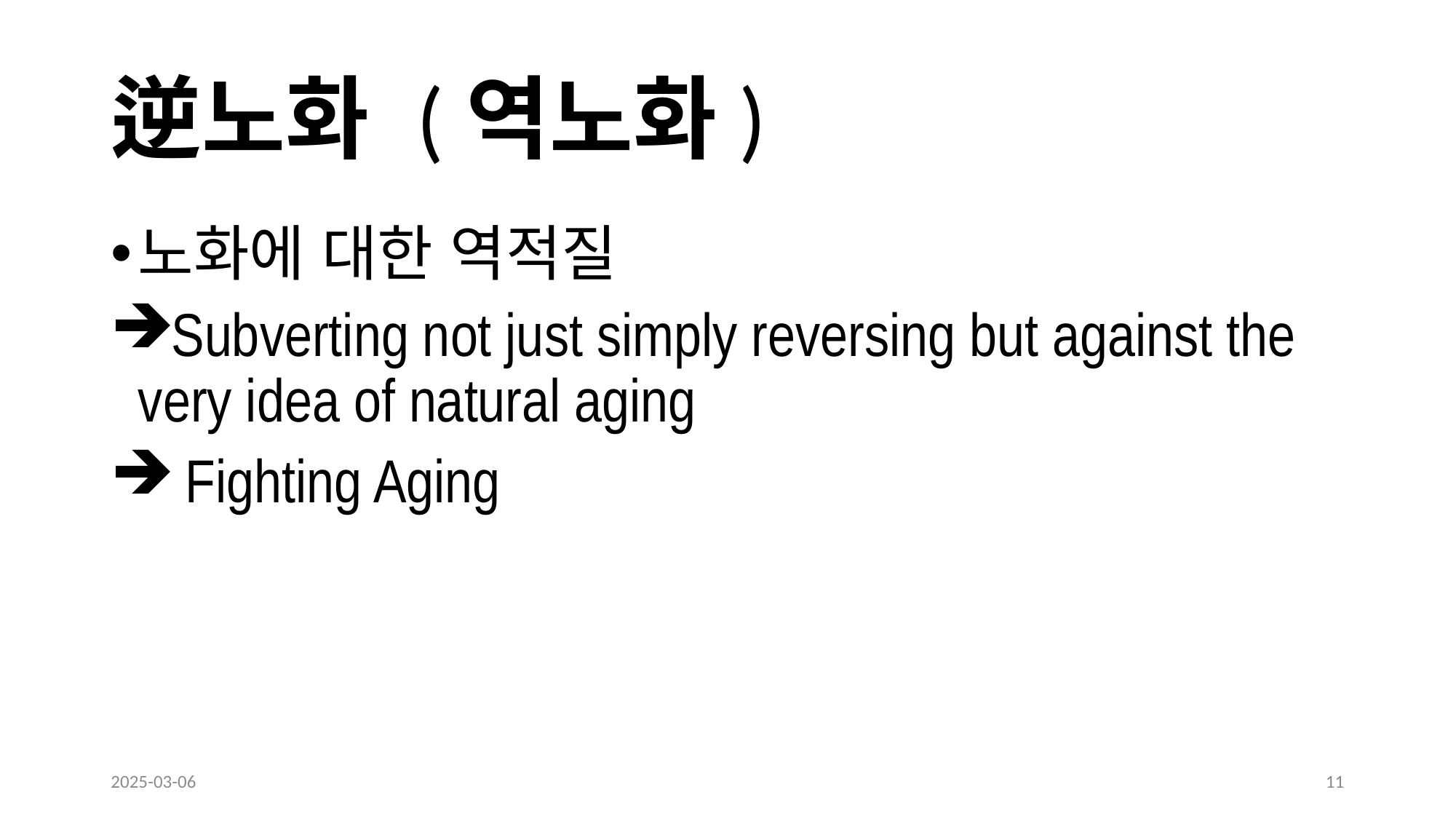

# 逆노화 (역노화)
노화에 대한 역적질
Subverting not just simply reversing but against the very idea of natural aging
 Fighting Aging
2025-03-06
11